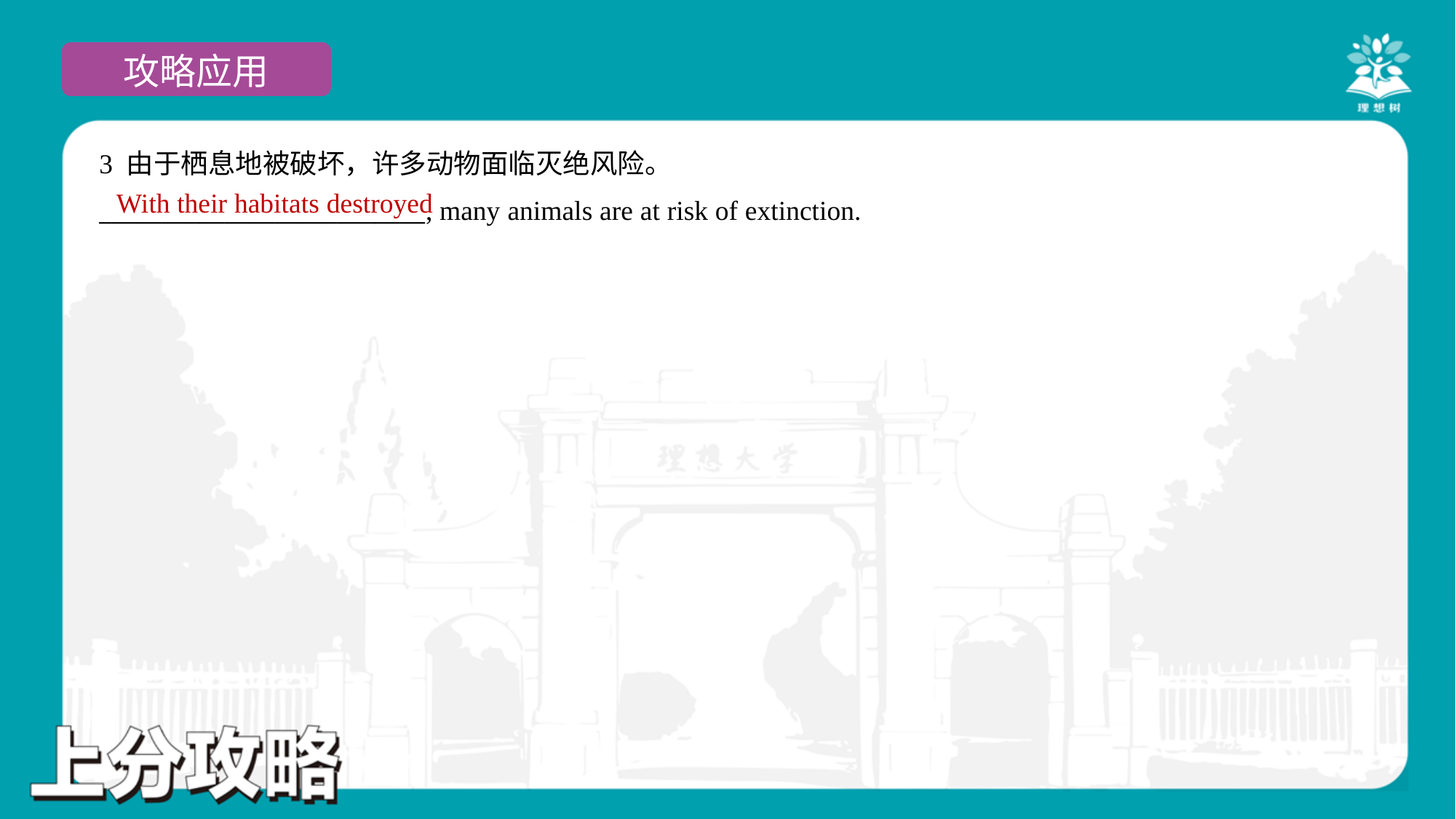

3 由于栖息地被破坏，许多动物面临灭绝风险。
__________________________, many animals are at risk of extinction.
With their habitats destroyed